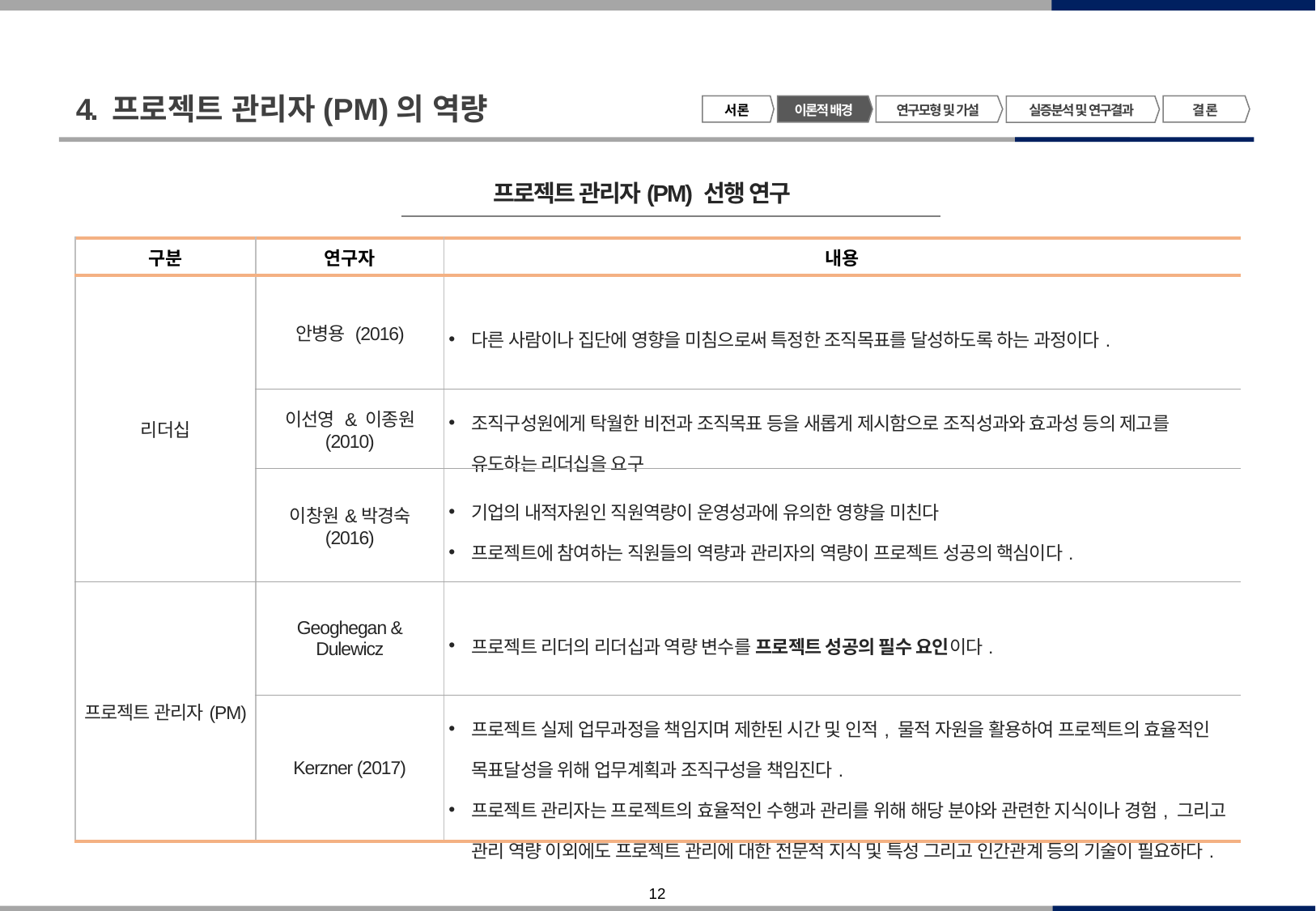

4. 프로젝트 관리자(PM)의 역량
서  론
이론적 배경
연구모형 및 가설
결 론
실증분석 및 연구결과
프로젝트 관리자(PM) 선행 연구
| 구분 | 연구자 | 내용 |
| --- | --- | --- |
| 리더십 | 안병용 (2016) | 다른 사람이나 집단에 영향을 미침으로써 특정한 조직목표를 달성하도록 하는 과정이다. |
|  | 이선영 & 이종원 (2010) | 조직구성원에게 탁월한 비전과 조직목표 등을 새롭게 제시함으로 조직성과와 효과성 등의 제고를 유도하는 리더십을 요구 |
|  | 이창원&박경숙 (2016) | 기업의 내적자원인 직원역량이 운영성과에 유의한 영향을 미친다 프로젝트에 참여하는 직원들의 역량과 관리자의 역량이 프로젝트 성공의 핵심이다. |
| 프로젝트 관리자(PM) | Geoghegan & Dulewicz | 프로젝트 리더의 리더십과 역량 변수를 프로젝트 성공의 필수 요인이다. |
|  | Kerzner (2017) | 프로젝트 실제 업무과정을 책임지며 제한된 시간 및 인적, 물적 자원을 활용하여 프로젝트의 효율적인 목표달성을 위해 업무계획과 조직구성을 책임진다. 프로젝트 관리자는 프로젝트의 효율적인 수행과 관리를 위해 해당 분야와 관련한 지식이나 경험, 그리고 관리 역량 이외에도 프로젝트 관리에 대한 전문적 지식 및 특성 그리고 인간관계 등의 기술이 필요하다. |
프로젝트 리스크 관리의 기대 효과
| 발생 가능한 리스크 요소에 대해 사전에 대처함에 따른 리스크 비용 감소 - 사전적 예방조치에 따른 품질확보 - 프로젝트 지연요인의 사전적 예측에 따른 납기일 준수 - 프로젝트 관리 능력의 향상 |
| --- |